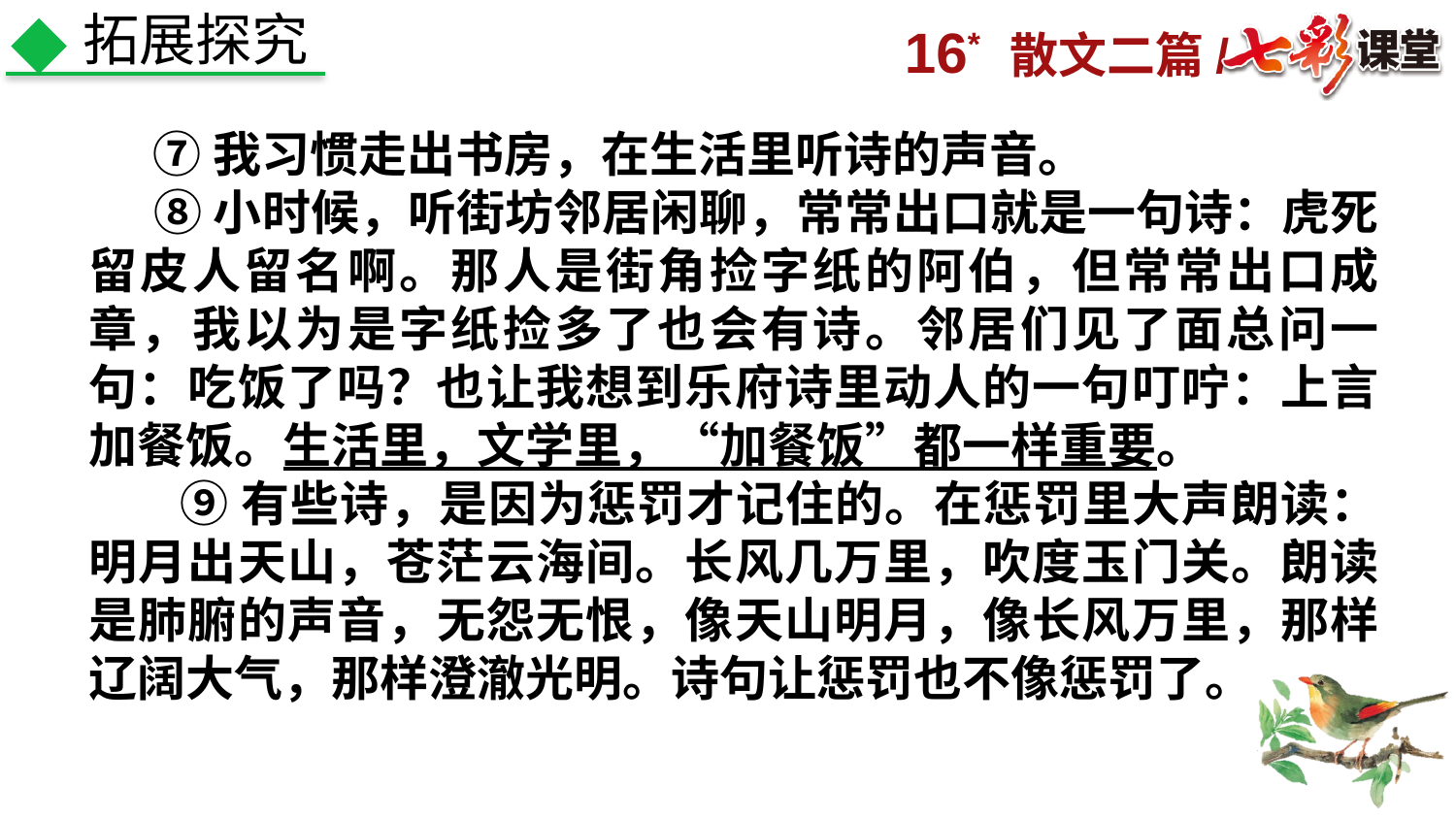

拓展探究

  ⑦我习惯走出书房，在生活里听诗的声音。
  ⑧小时候，听街坊邻居闲聊，常常出口就是一句诗：虎死留皮人留名啊。那人是街角捡字纸的阿伯，但常常出口成章，我以为是字纸捡多了也会有诗。邻居们见了面总问一句：吃饭了吗？也让我想到乐府诗里动人的一句叮咛：上言加餐饭。生活里，文学里，“加餐饭”都一样重要。
    ⑨有些诗，是因为惩罚才记住的。在惩罚里大声朗读：明月出天山，苍茫云海间。长风几万里，吹度玉门关。朗读是肺腑的声音，无怨无恨，像天山明月，像长风万里，那样辽阔大气，那样澄澈光明。诗句让惩罚也不像惩罚了。